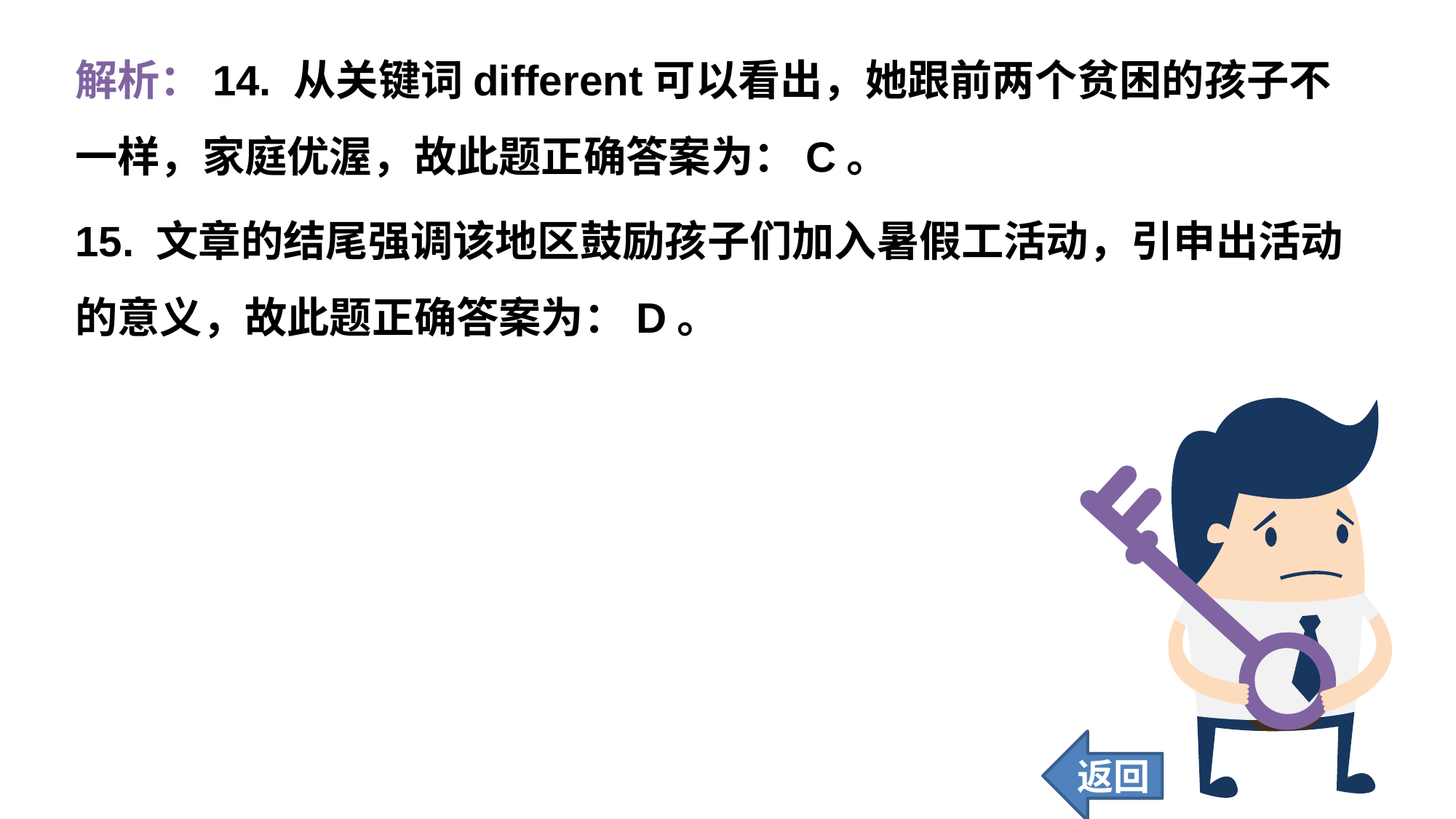

解析：14. 从关键词different可以看出，她跟前两个贫困的孩子不一样，家庭优渥，故此题正确答案为：C。
15. 文章的结尾强调该地区鼓励孩子们加入暑假工活动，引申出活动的意义，故此题正确答案为：D。

返回
109